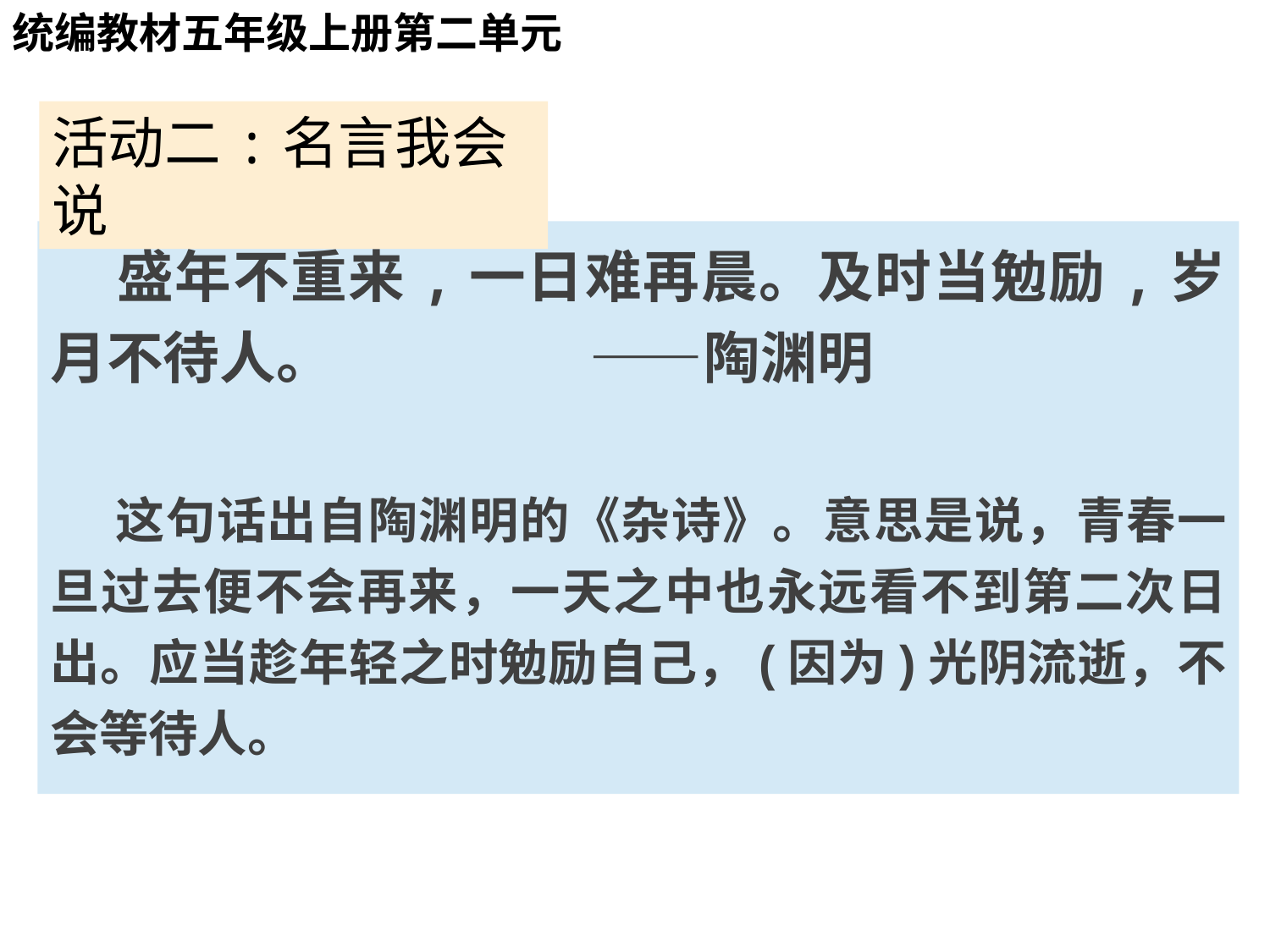

# 活动一:名言我会读
统编教材五年级上册第二单元
活动二:名言我会说
     盛年不重来,一日难再晨。及时当勉励,岁月不待人。                    ——陶渊明

     这句话出自陶渊明的《杂诗》。意思是说，青春一旦过去便不会再来，一天之中也永远看不到第二次日出。应当趁年轻之时勉励自己，(因为)光阴流逝，不会等待人。